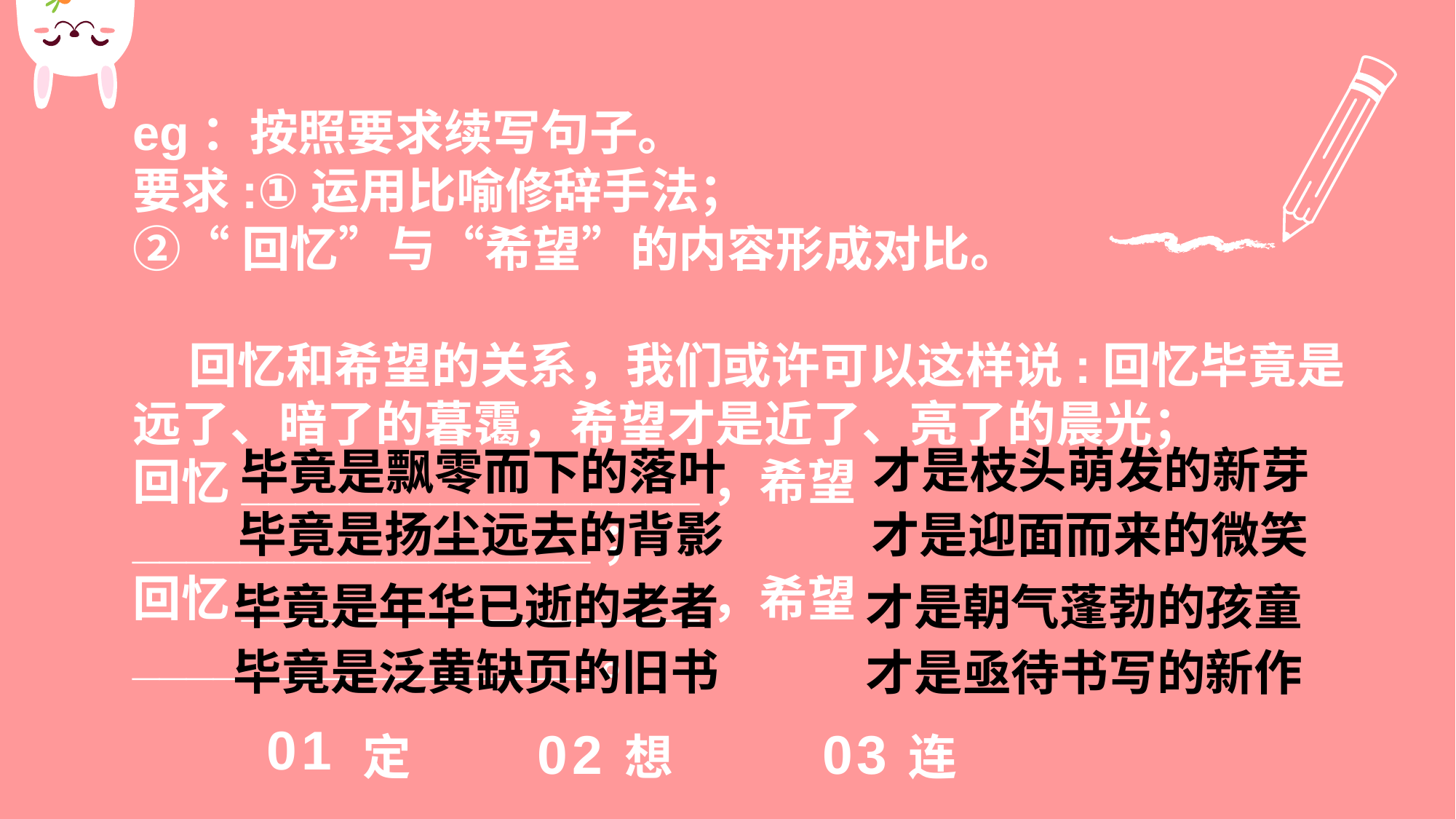

eg：按照要求续写句子。
要求:①运用比喻修辞手法；
②“回忆”与“希望”的内容形成对比。

    回忆和希望的关系，我们或许可以这样说:回忆毕竟是远了、暗了的暮霭，希望才是近了、亮了的晨光；
回忆_________________，希望_________________；
回忆_________________，希望_________________。

才是枝头萌发的新芽
毕竟是飘零而下的落叶
毕竟是扬尘远去的背影
才是迎面而来的微笑
毕竟是年华已逝的老者
才是朝气蓬勃的孩童
毕竟是泛黄缺页的旧书
才是亟待书写的新作
定
01
想
连
03
02